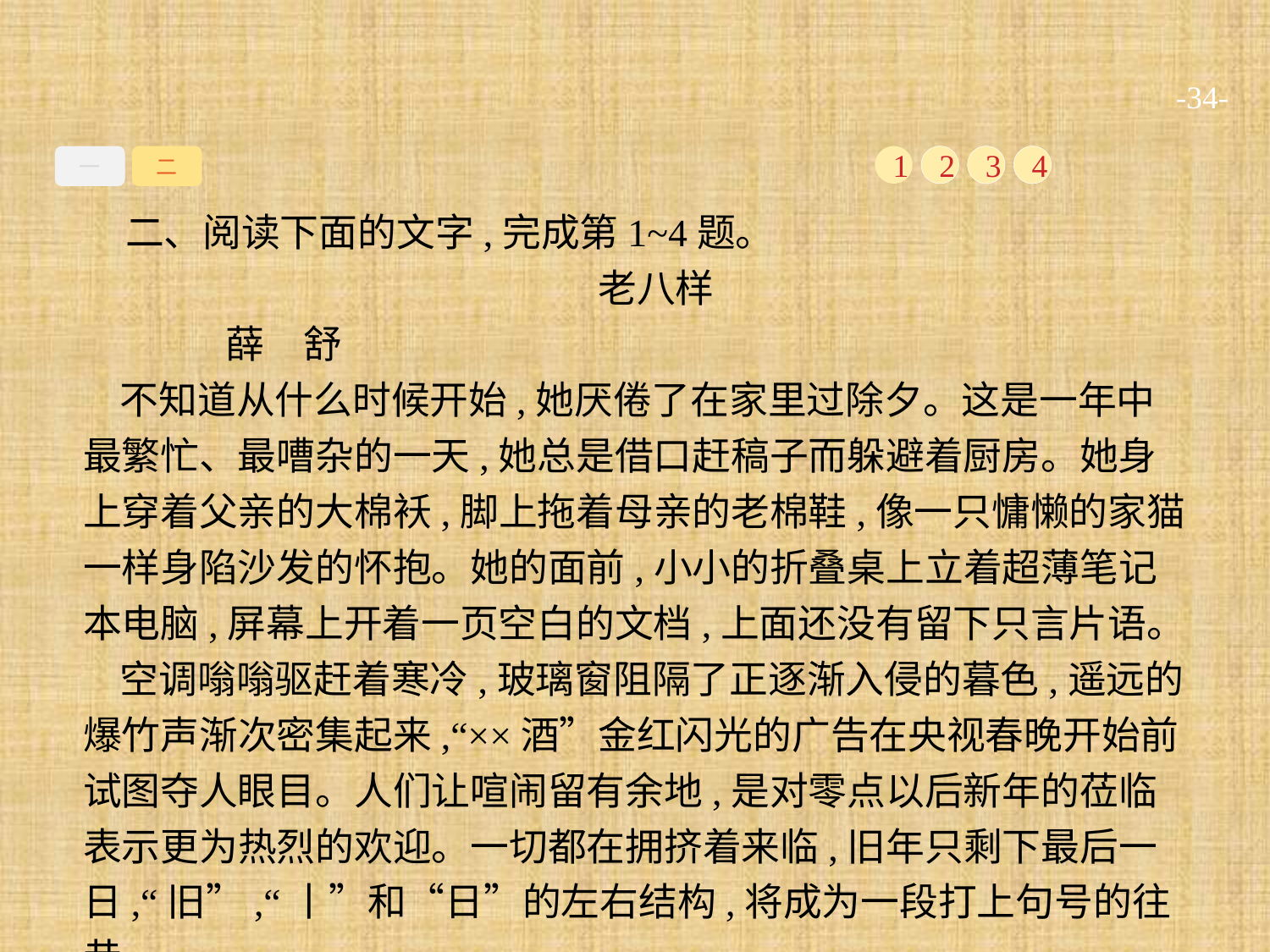

-34-
一
二
1
2
3
4
二、阅读下面的文字,完成第1~4题。
老八样
	薛　舒
不知道从什么时候开始,她厌倦了在家里过除夕。这是一年中最繁忙、最嘈杂的一天,她总是借口赶稿子而躲避着厨房。她身上穿着父亲的大棉袄,脚上拖着母亲的老棉鞋,像一只慵懒的家猫一样身陷沙发的怀抱。她的面前,小小的折叠桌上立着超薄笔记本电脑,屏幕上开着一页空白的文档,上面还没有留下只言片语。
空调嗡嗡驱赶着寒冷,玻璃窗阻隔了正逐渐入侵的暮色,遥远的爆竹声渐次密集起来,“××酒”金红闪光的广告在央视春晚开始前试图夺人眼目。人们让喧闹留有余地,是对零点以后新年的莅临表示更为热烈的欢迎。一切都在拥挤着来临,旧年只剩下最后一日,“旧”,“丨”和“日”的左右结构,将成为一段打上句号的往昔。